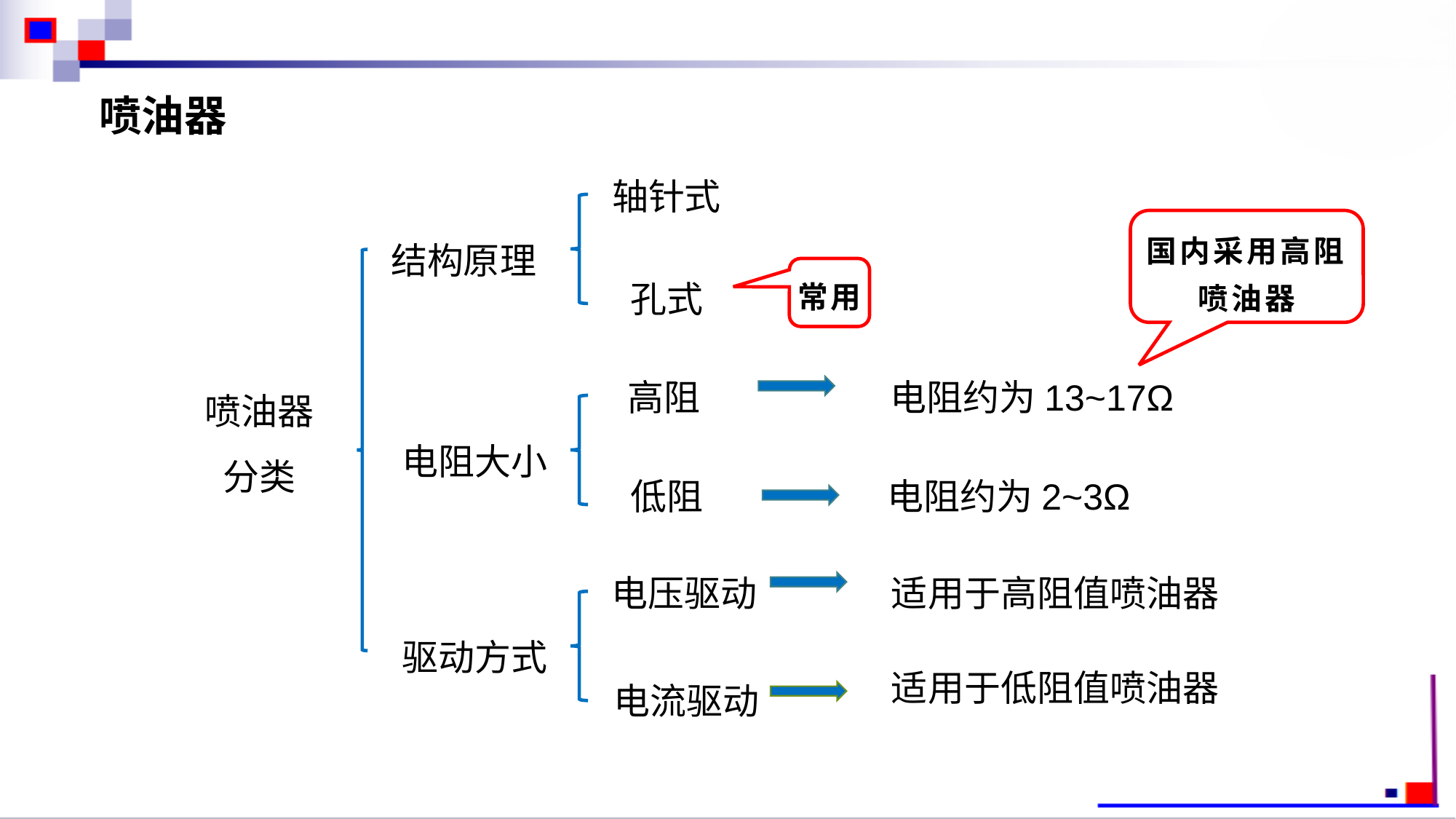

喷油器
轴针式

结构原理
国内采用高阻喷油器

孔式
常用
高阻
电阻约为13~17Ω
喷油器分类

电阻大小
低阻
电阻约为2~3Ω

电压驱动
适用于高阻值喷油器

驱动方式
适用于低阻值喷油器
电流驱动